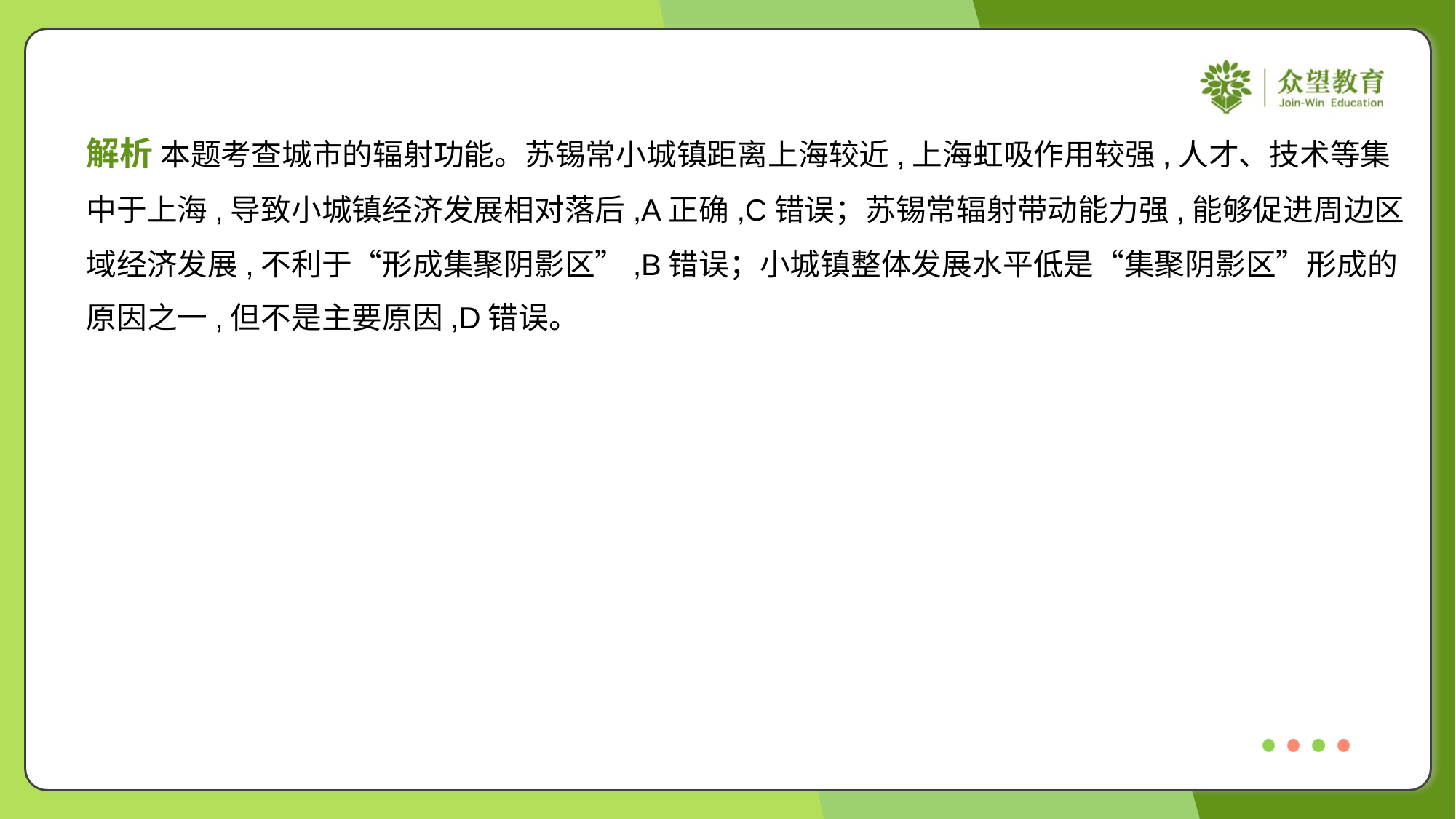

解析 本题考查城市的辐射功能。苏锡常小城镇距离上海较近,上海虹吸作用较强,人才、技术等集
中于上海,导致小城镇经济发展相对落后,A正确,C错误；苏锡常辐射带动能力强,能够促进周边区
域经济发展,不利于“形成集聚阴影区”,B错误；小城镇整体发展水平低是“集聚阴影区”形成的
原因之一,但不是主要原因,D错误。